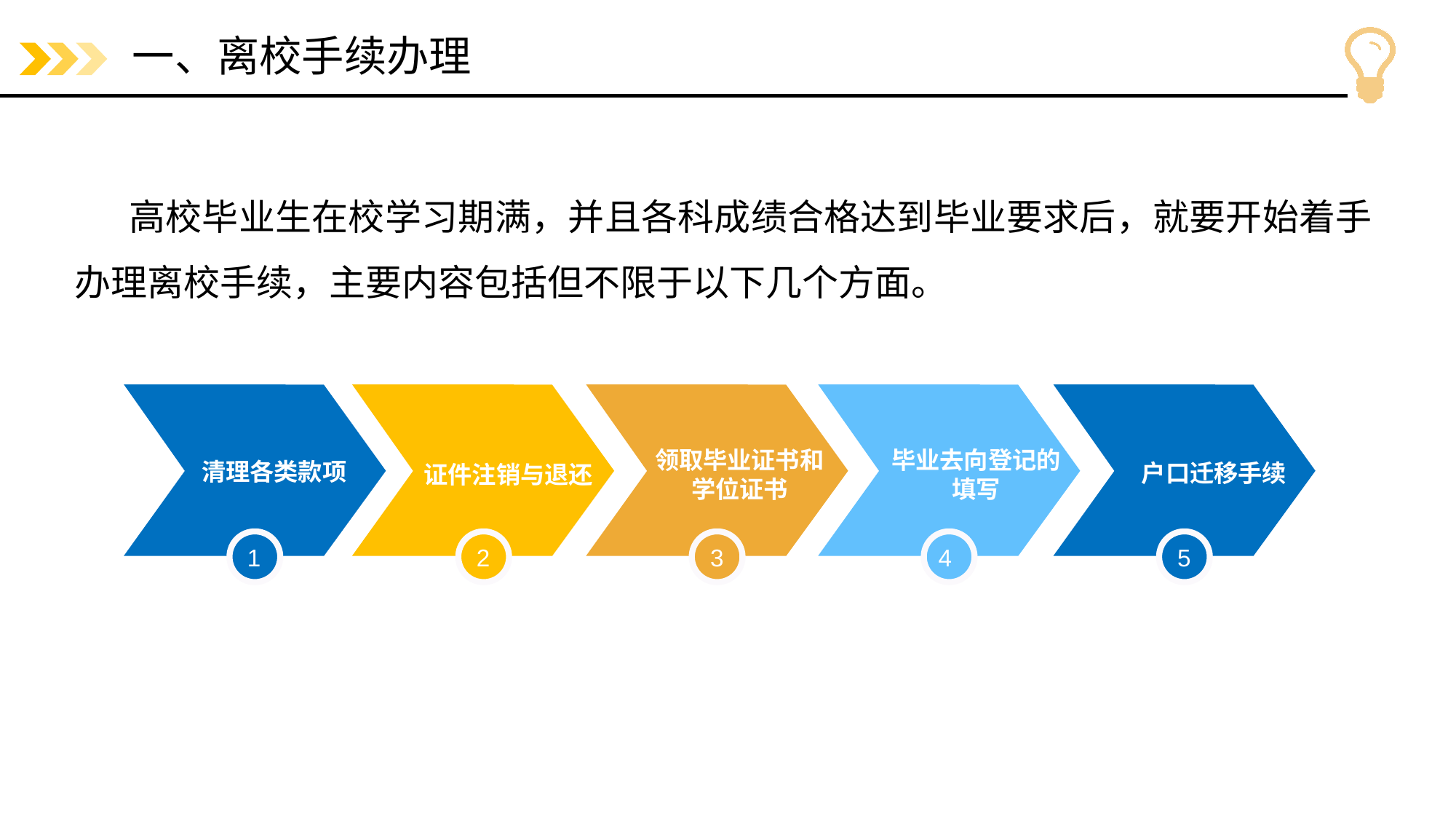

36
# 一、离校手续办理
高校毕业生在校学习期满，并且各科成绩合格达到毕业要求后，就要开始着手办理离校手续，主要内容包括但不限于以下几个方面。

清理各类款项

证件注销与退还

领取毕业证书和学位证书

毕业去向登记的填写

户口迁移手续

1

2

3

4

5